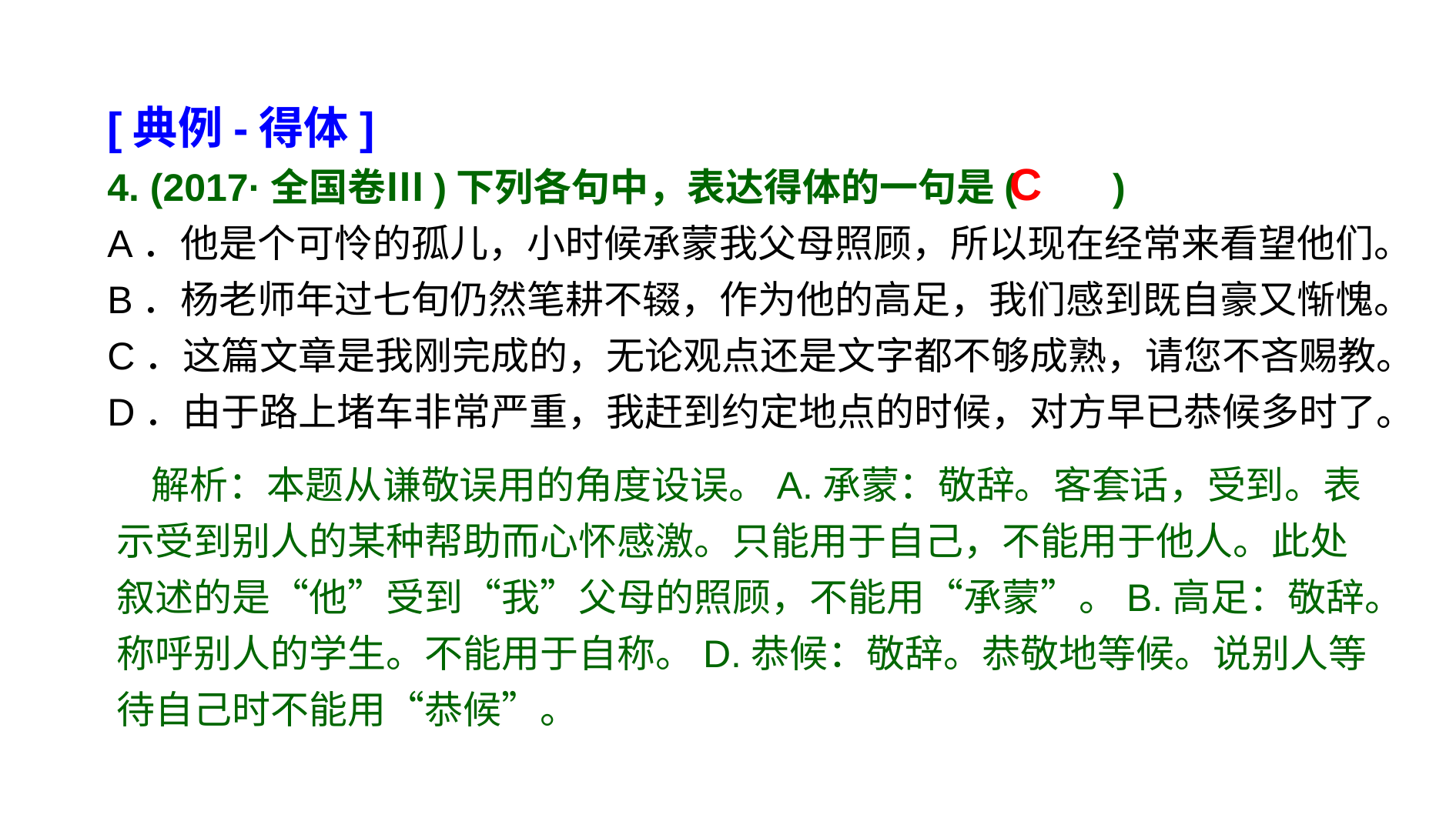

[典例-得体]
4. (2017·全国卷Ⅲ)下列各句中，表达得体的一句是(　　)
A．他是个可怜的孤儿，小时候承蒙我父母照顾，所以现在经常来看望他们。
B．杨老师年过七旬仍然笔耕不辍，作为他的高足，我们感到既自豪又惭愧。
C．这篇文章是我刚完成的，无论观点还是文字都不够成熟，请您不吝赐教。
D．由于路上堵车非常严重，我赶到约定地点的时候，对方早已恭候多时了。
C
   解析：本题从谦敬误用的角度设误。A.承蒙：敬辞。客套话，受到。表示受到别人的某种帮助而心怀感激。只能用于自己，不能用于他人。此处叙述的是“他”受到“我”父母的照顾，不能用“承蒙”。B.高足：敬辞。称呼别人的学生。不能用于自称。D.恭候：敬辞。恭敬地等候。说别人等待自己时不能用“恭候”。